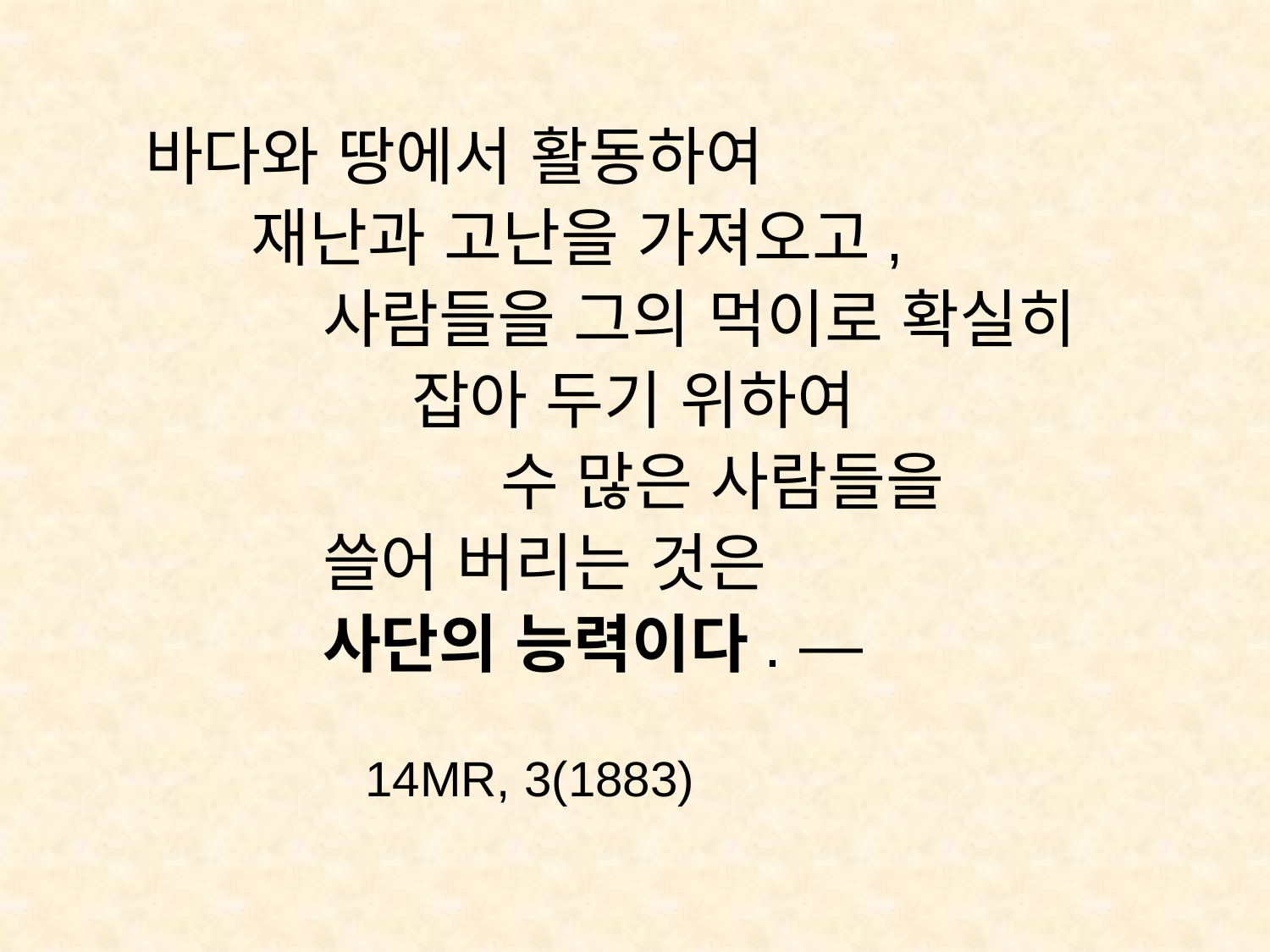

#
   바다와 땅에서 활동하여
         재난과 고난을 가져오고,
             사람들을 그의 먹이로 확실히
                  잡아 두기 위하여
                       수 많은 사람들을
             쓸어 버리는 것은
             사단의 능력이다. ―

                     14MR, 3(1883)